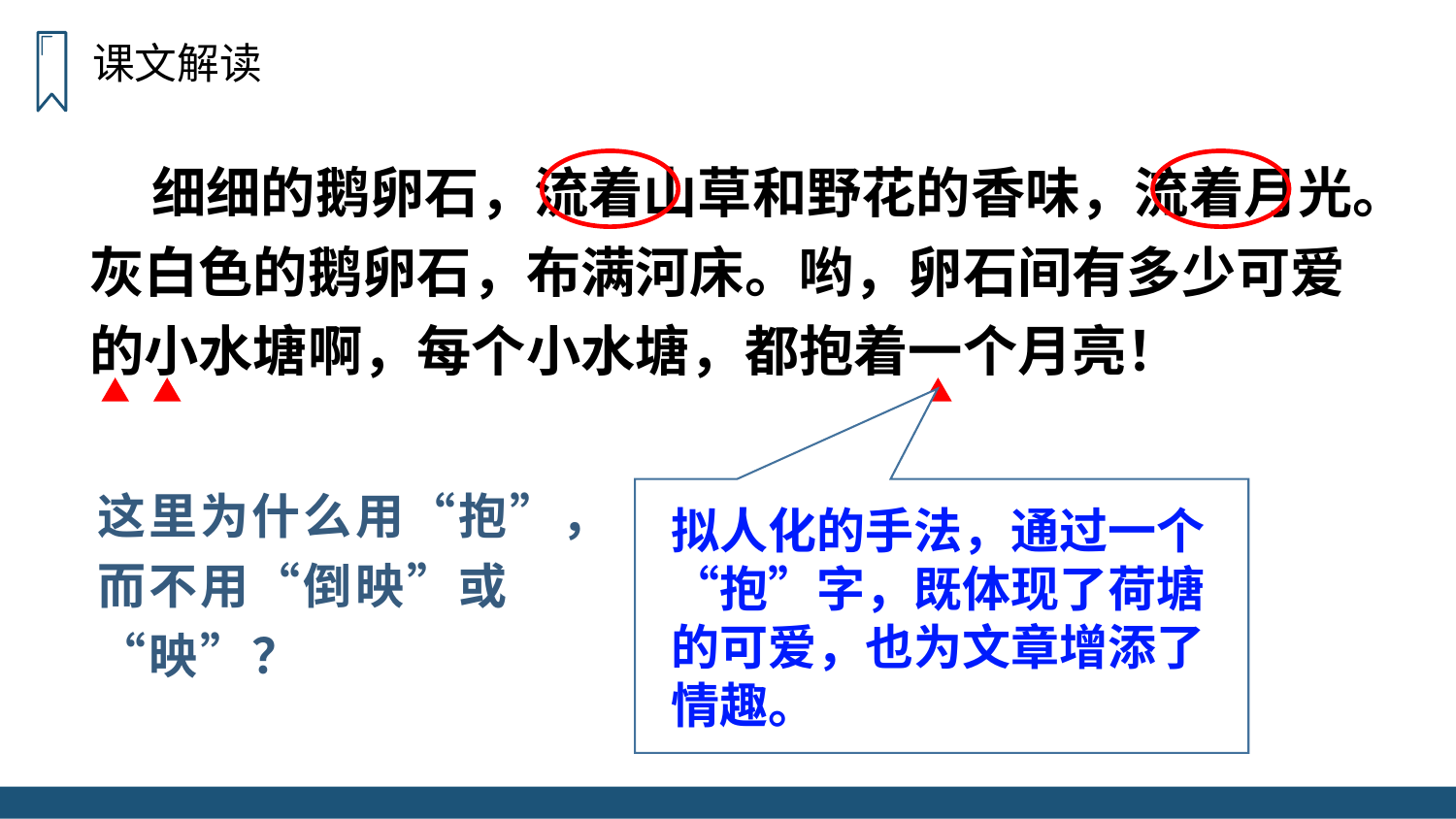

课文解读
    细细的鹅卵石，流着山草和野花的香味，流着月光。灰白色的鹅卵石，布满河床。哟，卵石间有多少可爱的小水塘啊，每个小水塘，都抱着一个月亮！

这里为什么用“抱”，而不用“倒映”或“映”？

拟人化的手法，通过一个“抱”字，既体现了荷塘的可爱，也为文章增添了情趣。